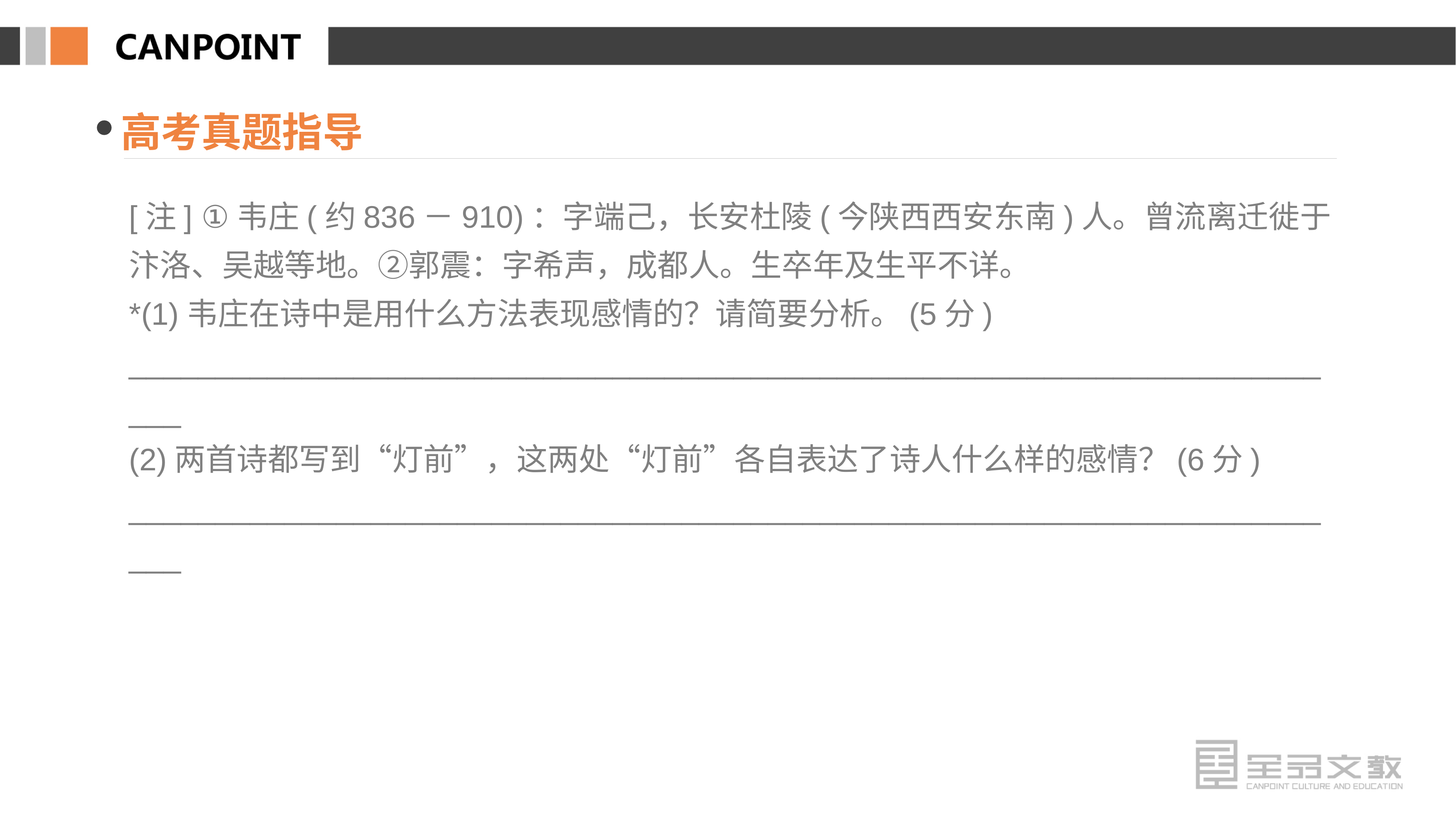

高考真题指导

[注] ①韦庄(约836－910)：字端己，长安杜陵(今陕西西安东南)人。曾流离迁徙于汴洛、吴越等地。②郭震：字希声，成都人。生卒年及生平不详。
*(1)韦庄在诗中是用什么方法表现感情的？请简要分析。(5分)
________________________________________________________________________
(2)两首诗都写到“灯前”，这两处“灯前”各自表达了诗人什么样的感情？(6分)
________________________________________________________________________